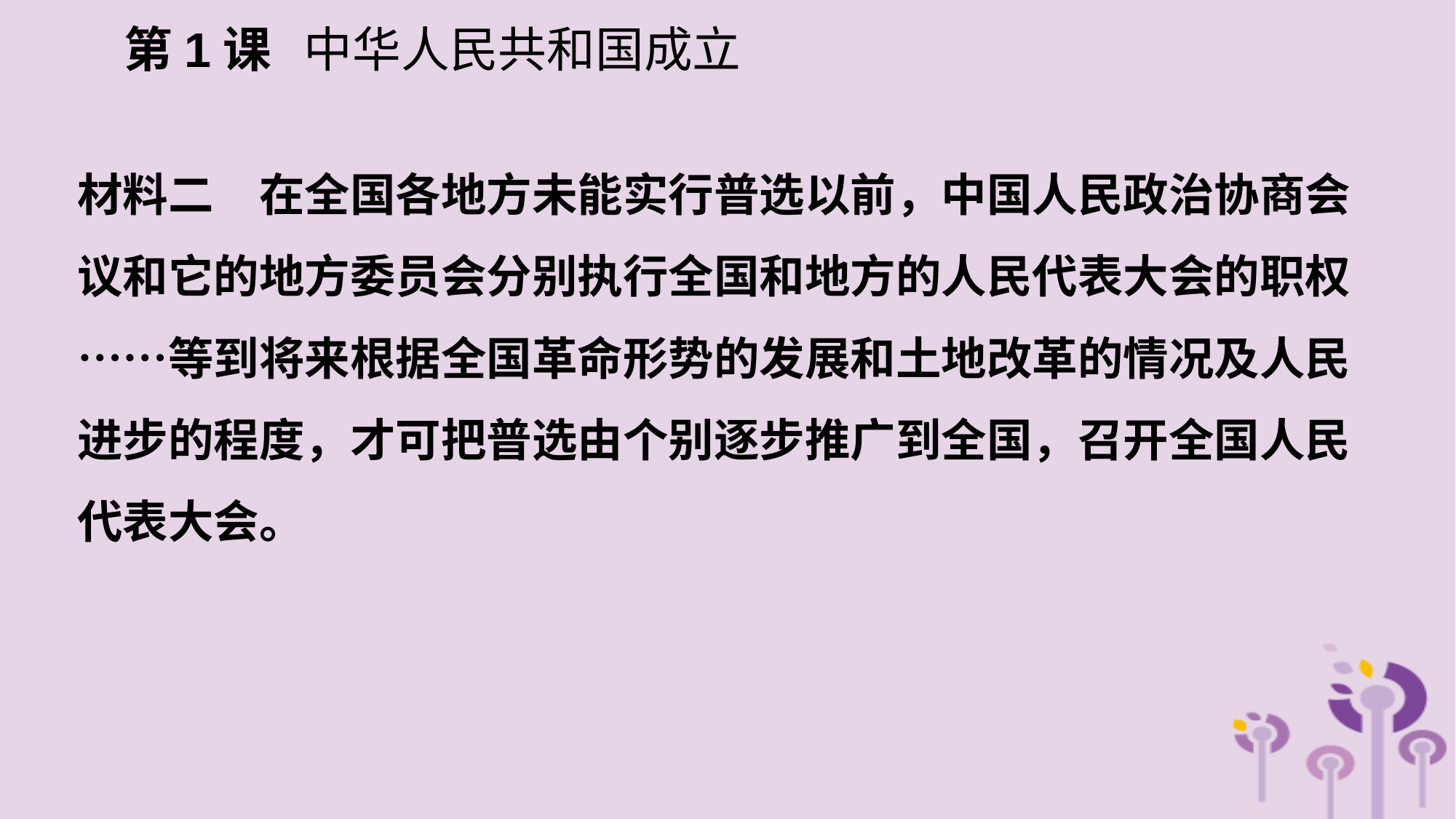

第1课   中华人民共和国成立
材料二　在全国各地方未能实行普选以前，中国人民政治协商会议和它的地方委员会分别执行全国和地方的人民代表大会的职权……等到将来根据全国革命形势的发展和土地改革的情况及人民进步的程度，才可把普选由个别逐步推广到全国，召开全国人民代表大会。